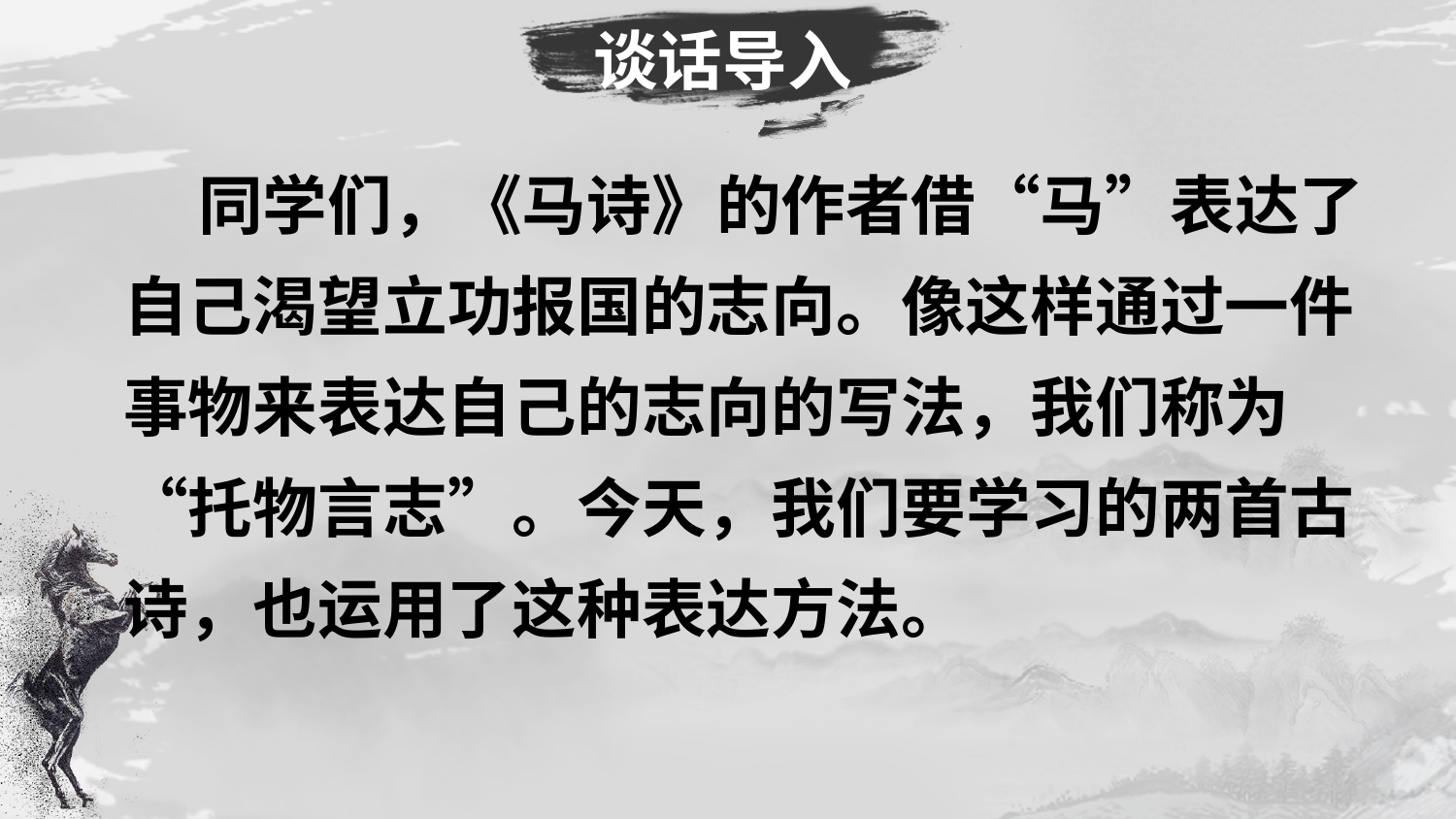

谈话导入
    同学们，《马诗》的作者借“马”表达了自己渴望立功报国的志向。像这样通过一件事物来表达自己的志向的写法，我们称为“托物言志”。今天，我们要学习的两首古诗，也运用了这种表达方法。